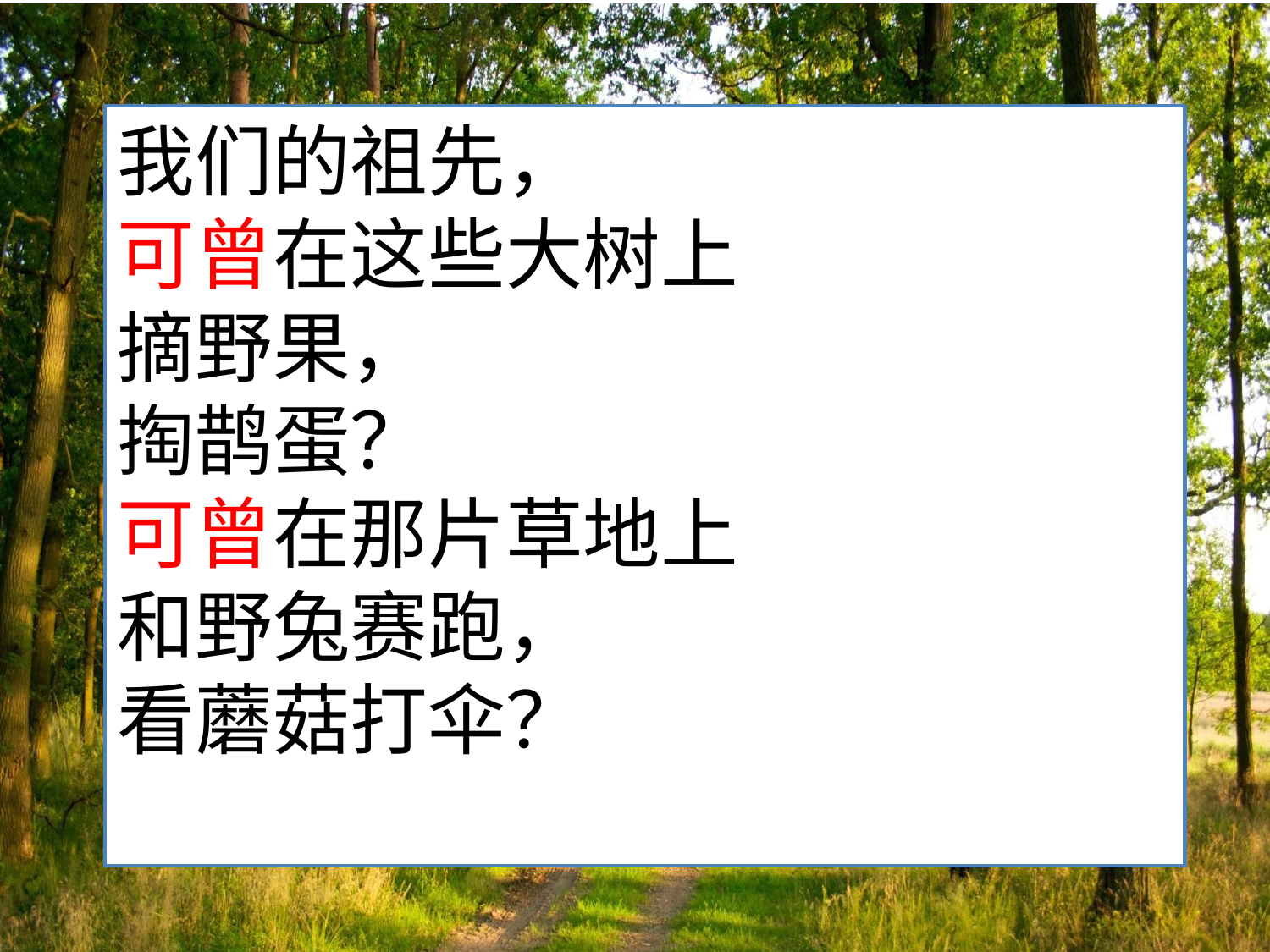

#
我们的祖先，
可曾在这些大树上
摘野果，
掏鹊蛋？
可曾在那片草地上
和野兔赛跑，
看蘑菇打伞？